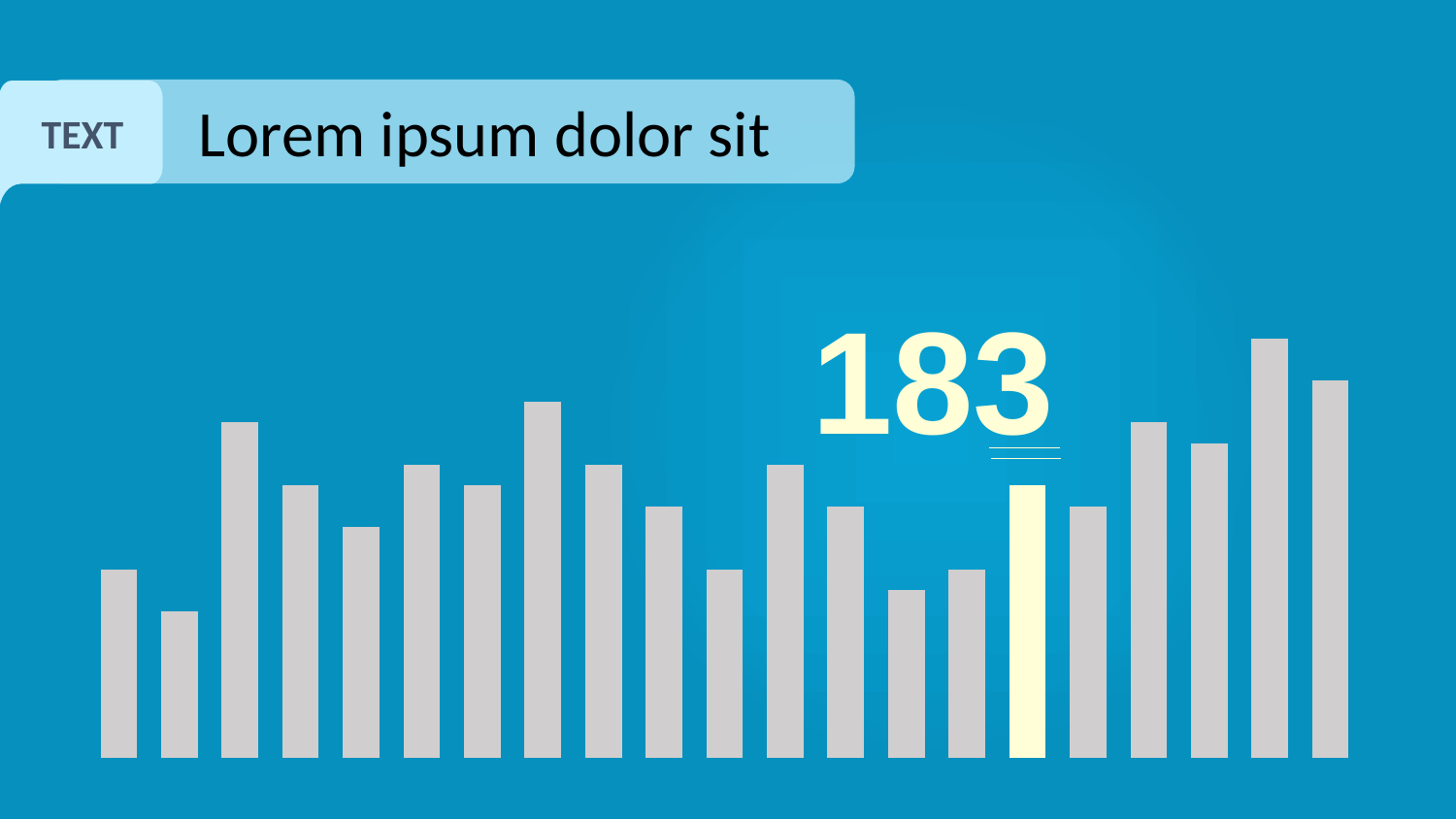

Lorem ipsum dolor sit
TEXT

### Chart

| Category | 系列 1 |
|---|---|
| a1 | 9.0 |
| a2 | 7.0 |
| a3 | 16.0 |
| a4 | 13.0 |
| a5 | 11.0 |
| a6 | 14.0 |
| a7 | 13.0 |
| a8 | 17.0 |
| a9 | 14.0 |
| a10 | 12.0 |
| a11 | 9.0 |
| a12 | 14.0 |
| a13 | 12.0 |
| a14 | 8.0 |
| a15 | 9.0 |
| a16 | 13.0 |
| a17 | 12.0 |
| a18 | 16.0 |
| a19 | 15.0 |
| a20 | 20.0 |
| a21 | 18.0 |
183